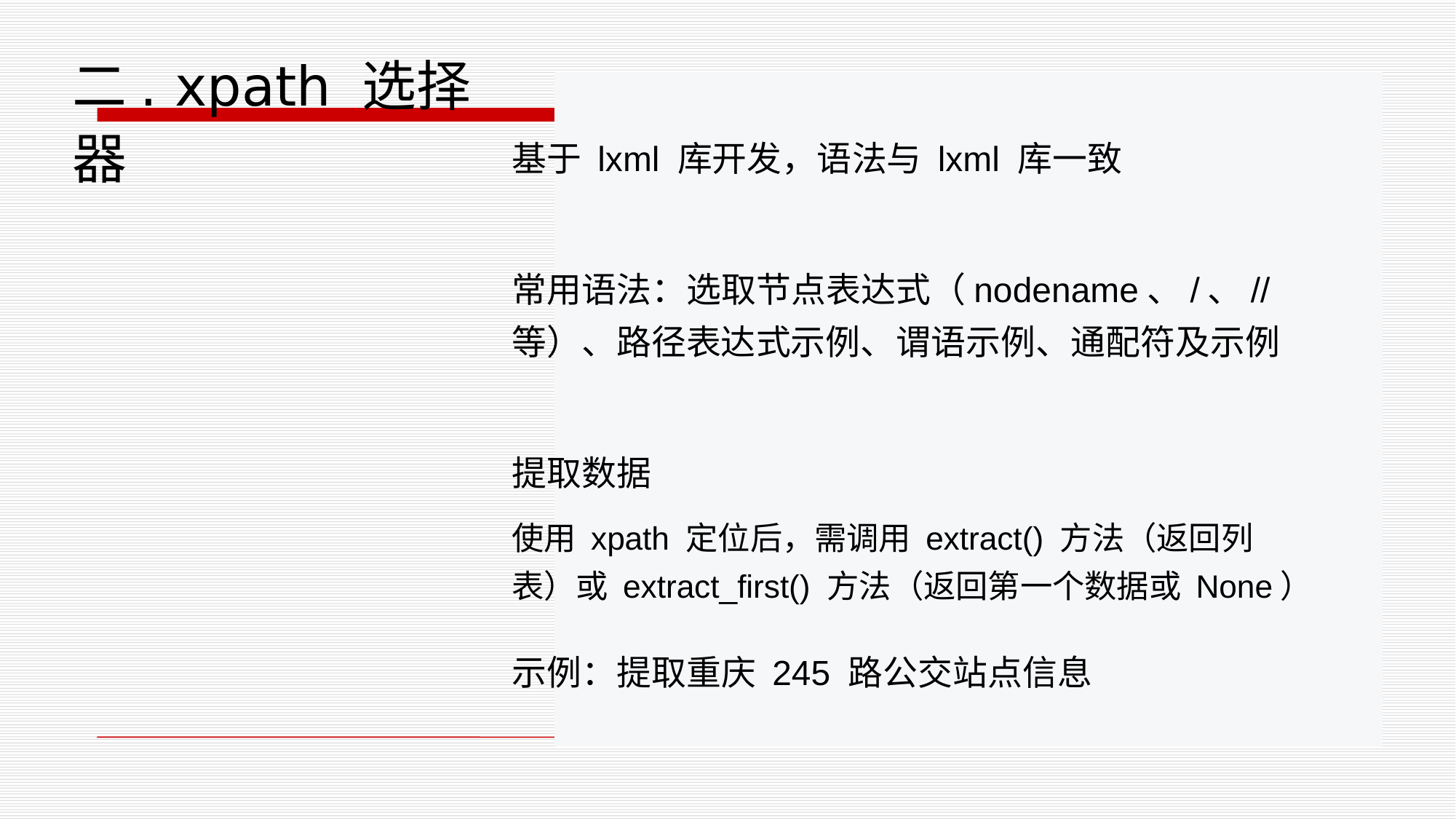

二. xpath 选择器

基于 lxml 库开发，语法与 lxml 库一致

常用语法：选取节点表达式（nodename、/、// 等）、路径表达式示例、谓语示例、通配符及示例

提取数据
使用 xpath 定位后，需调用 extract() 方法（返回列表）或 extract_first() 方法（返回第一个数据或 None）
示例：提取重庆 245 路公交站点信息

22